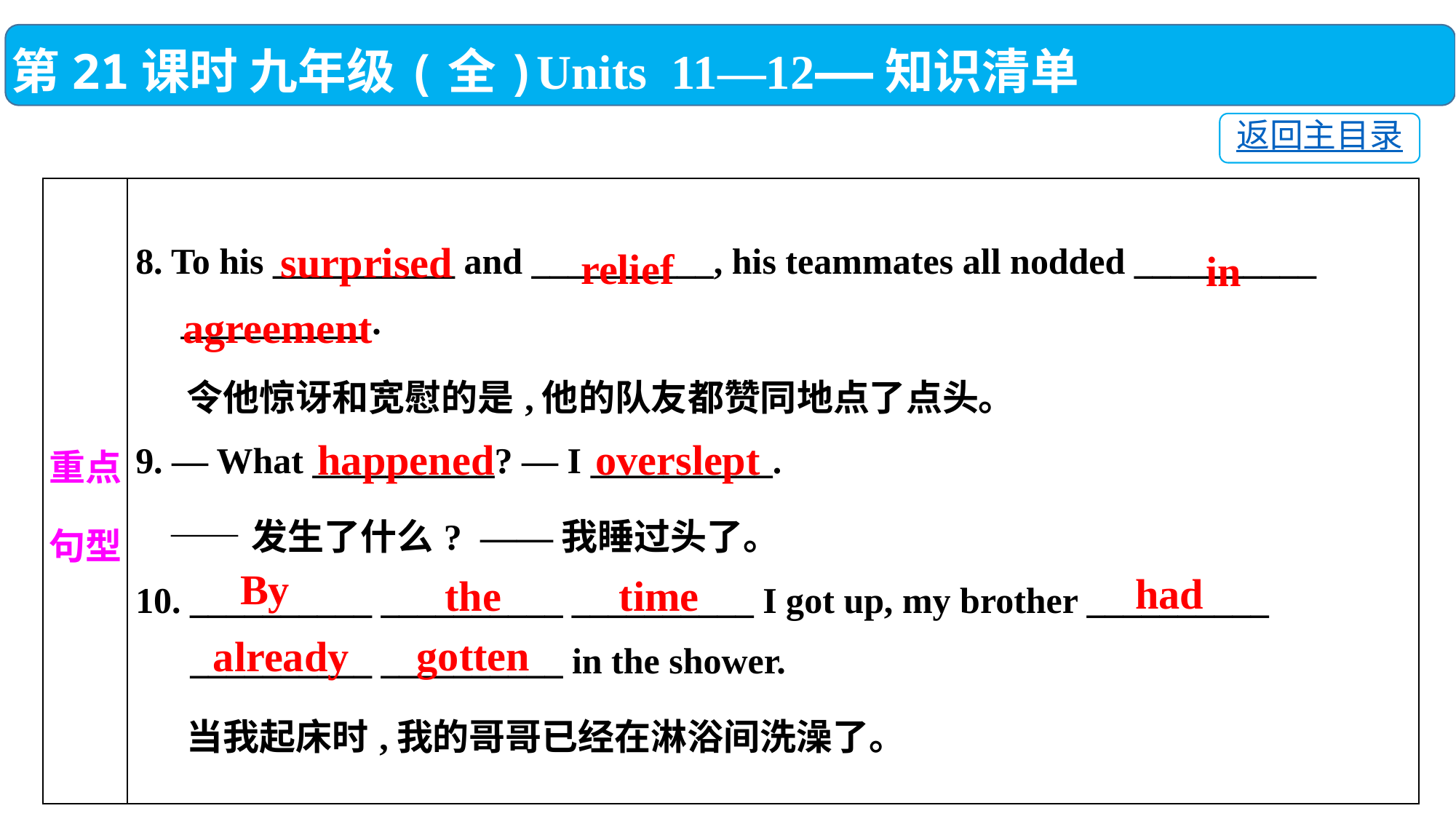

第21课时 九年级(全)Units  11—12——知识清单
返回主目录
| 重点 句型 | 8. To his \_\_\_\_\_\_\_\_\_\_ and \_\_\_\_\_\_\_\_\_\_, his teammates all nodded \_\_\_\_\_\_\_\_\_\_ \_\_\_\_\_\_\_\_\_\_ . 令他惊讶和宽慰的是,他的队友都赞同地点了点头。 9. — What \_\_\_\_\_\_\_\_\_\_? — I \_\_\_\_\_\_\_\_\_\_. ——发生了什么? ——我睡过头了。 10. \_\_\_\_\_\_\_\_\_\_ \_\_\_\_\_\_\_\_\_\_ \_\_\_\_\_\_\_\_\_\_ I got up, my brother \_\_\_\_\_\_\_\_\_\_ \_\_\_\_\_\_\_\_\_\_ \_\_\_\_\_\_\_\_\_\_ in the shower. 当我起床时,我的哥哥已经在淋浴间洗澡了。 |
| --- | --- |
surprised
relief
in
agreement
happened
overslept
By
had
the
time
gotten
already